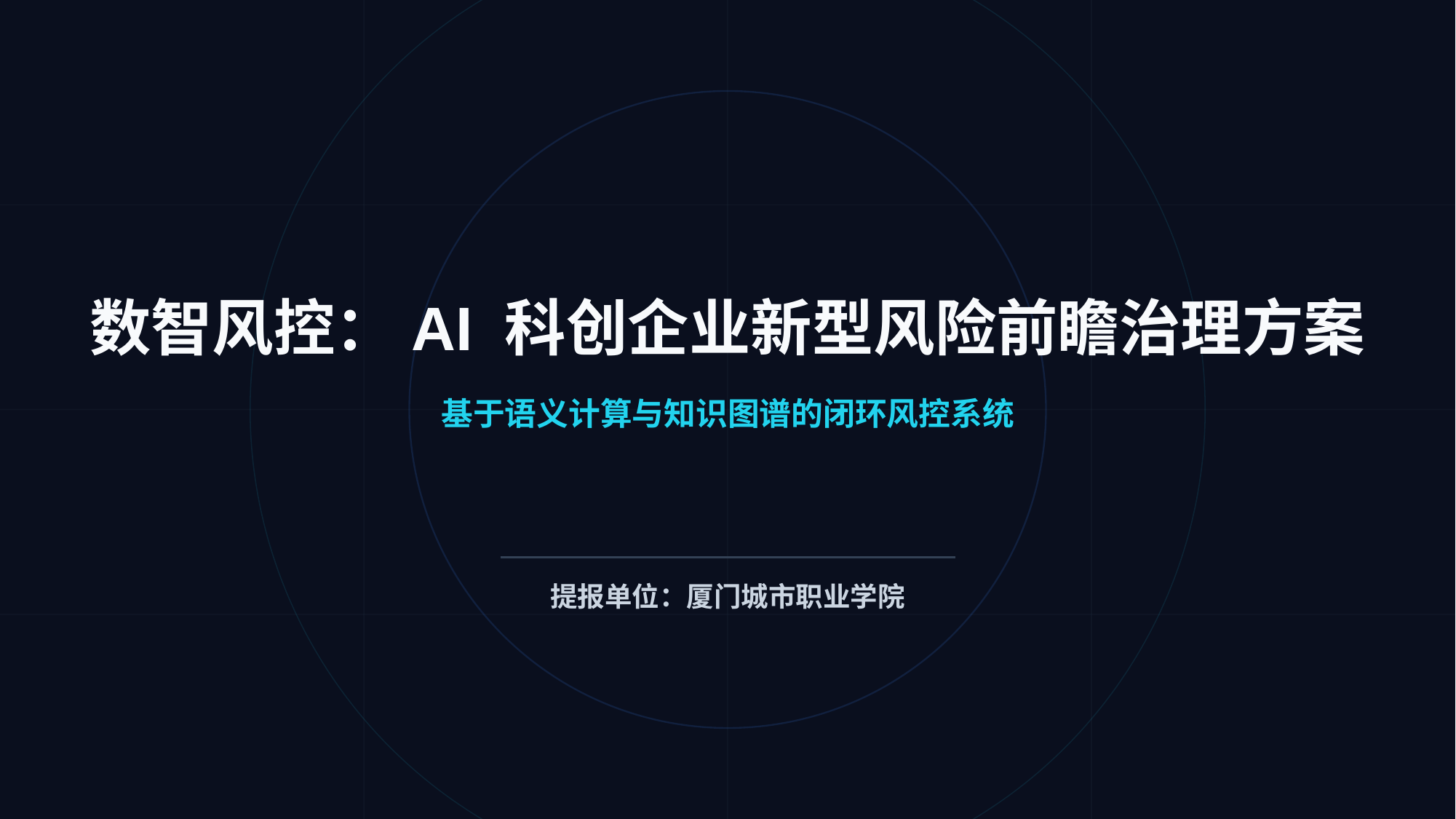

数智风控：AI 科创企业新型风险前瞻治理方案
基于语义计算与知识图谱的闭环风控系统

提报单位：厦门城市职业学院